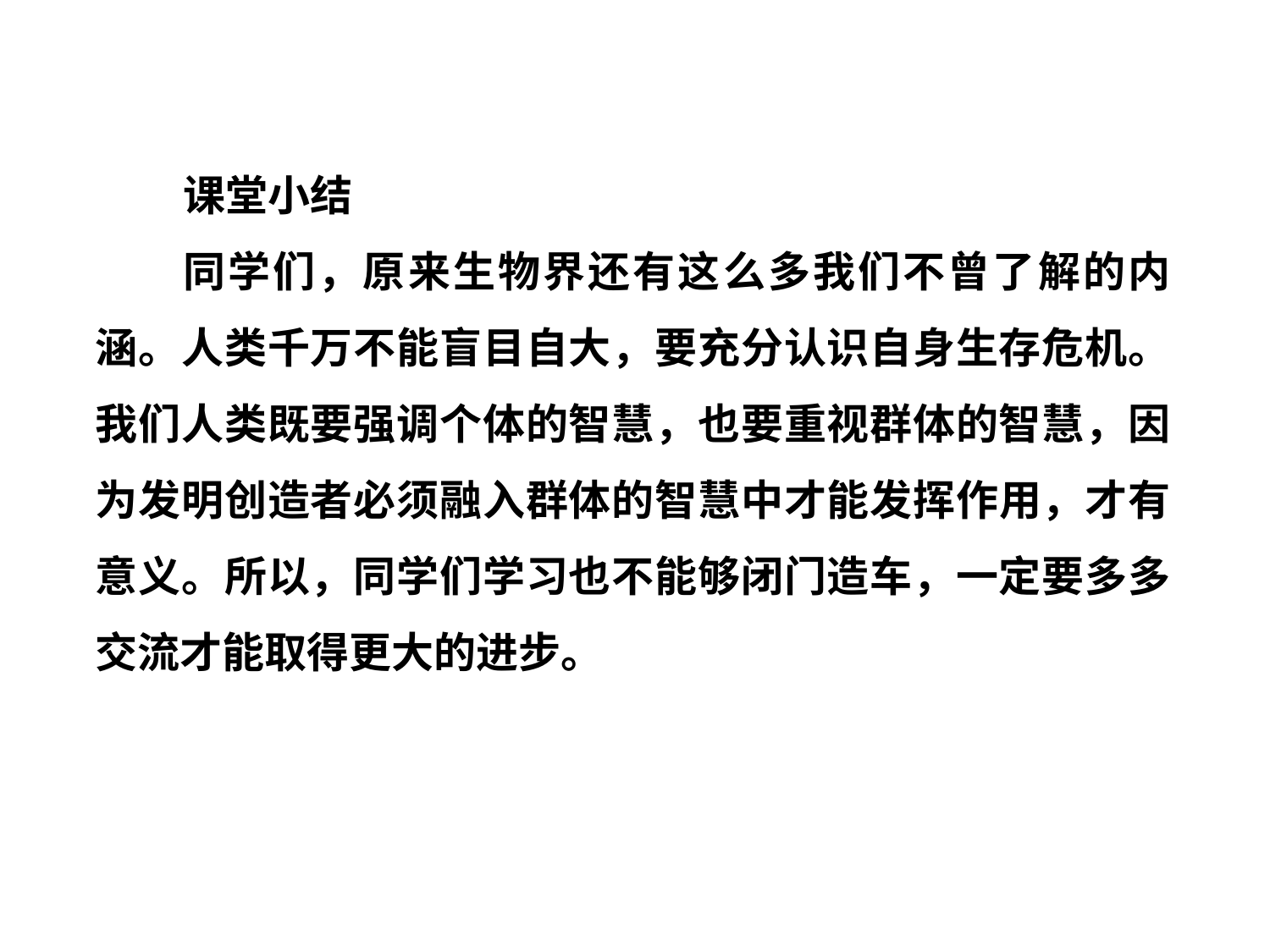

课堂小结
同学们，原来生物界还有这么多我们不曾了解的内涵。人类千万不能盲目自大，要充分认识自身生存危机。我们人类既要强调个体的智慧，也要重视群体的智慧，因为发明创造者必须融入群体的智慧中才能发挥作用，才有意义。所以，同学们学习也不能够闭门造车，一定要多多交流才能取得更大的进步。